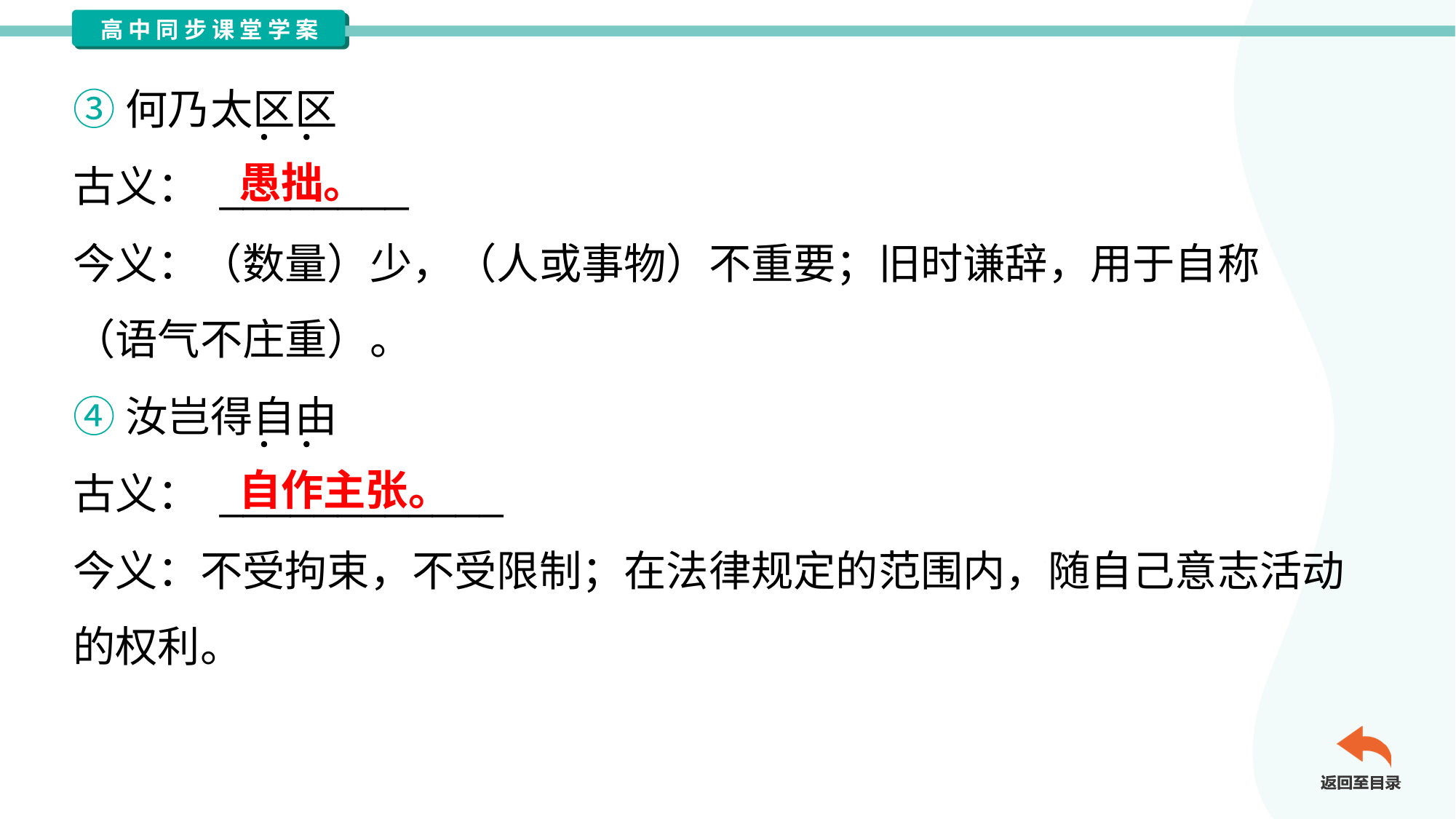

③何乃太区区
古义： ________
今义：（数量）少，（人或事物）不重要；旧时谦辞，用于自称
（语气不庄重）。
愚拙。

④汝岂得自由
古义： ____________
今义：不受拘束，不受限制；在法律规定的范围内，随自己意志活动
的权利。
自作主张。